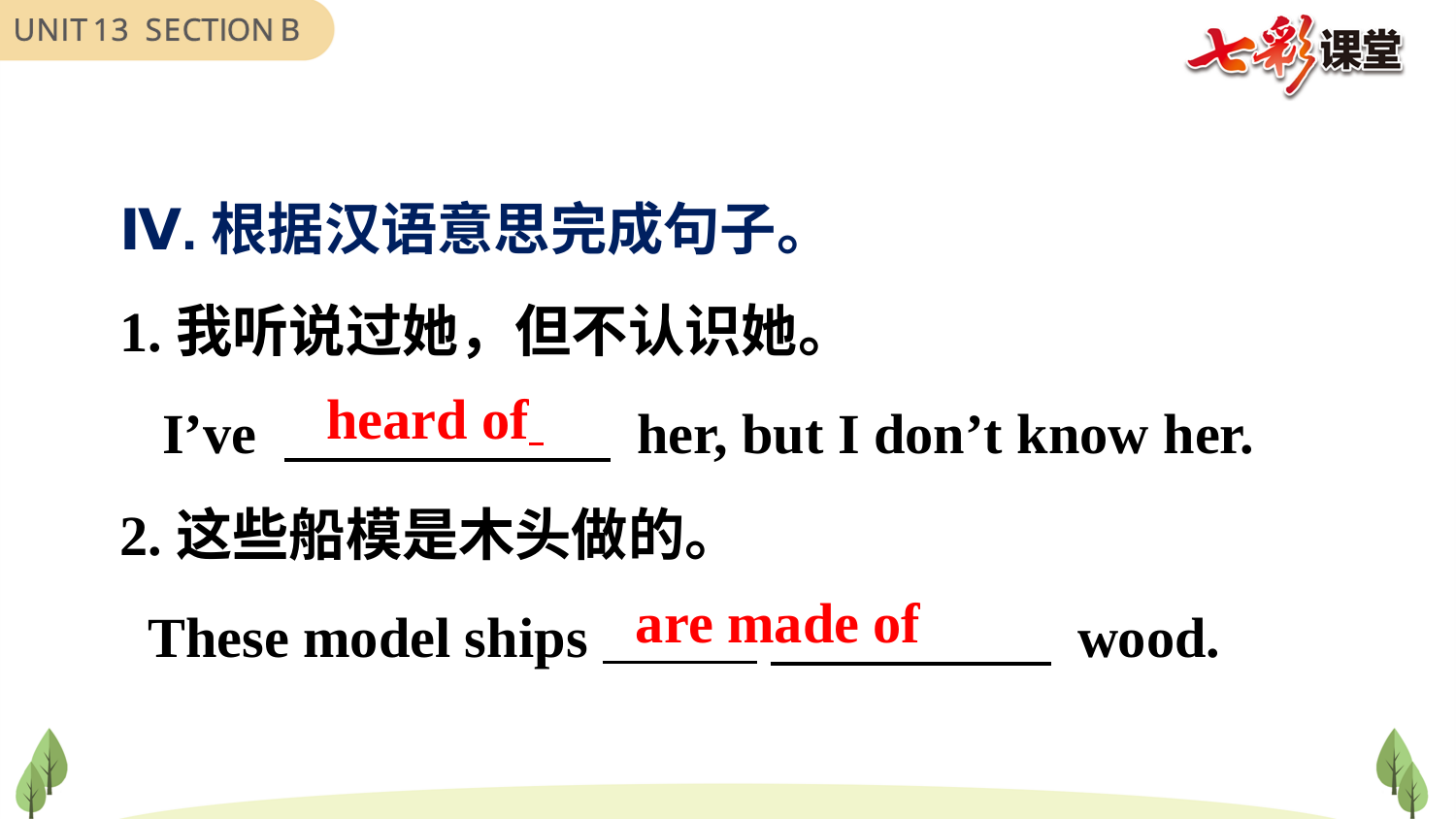

Ⅳ.根据汉语意思完成句子。
1.我听说过她，但不认识她。
   I’ve 　                      her, but I don’t know her.
2.这些船模是木头做的。
  These model ships            　             　 wood.
heard of
are made of